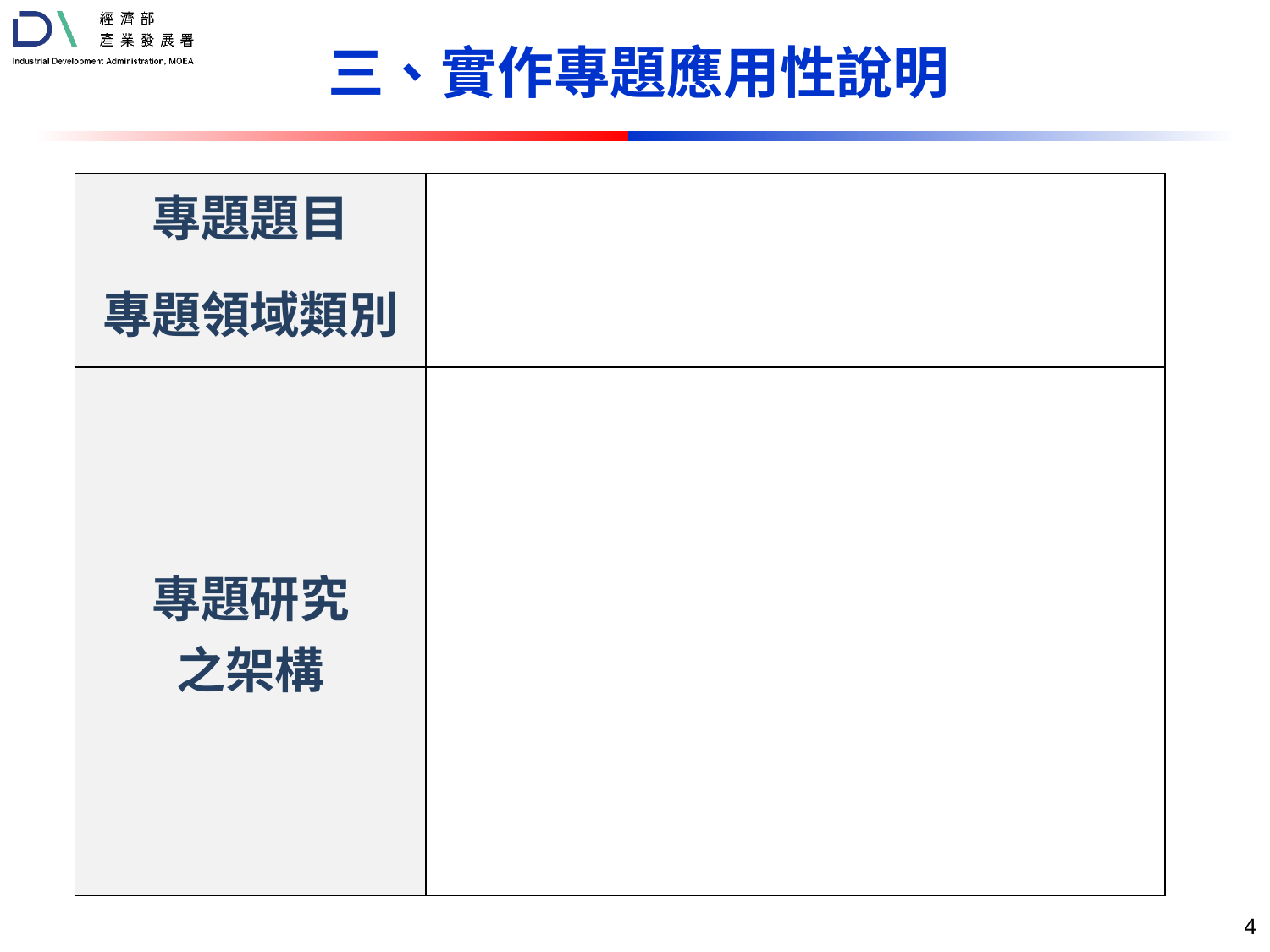

三、實作專題應用性說明
| 專題題目 |  |
| --- | --- |
| 專題領域類別 |  |
| 專題研究 之架構 |  |
4